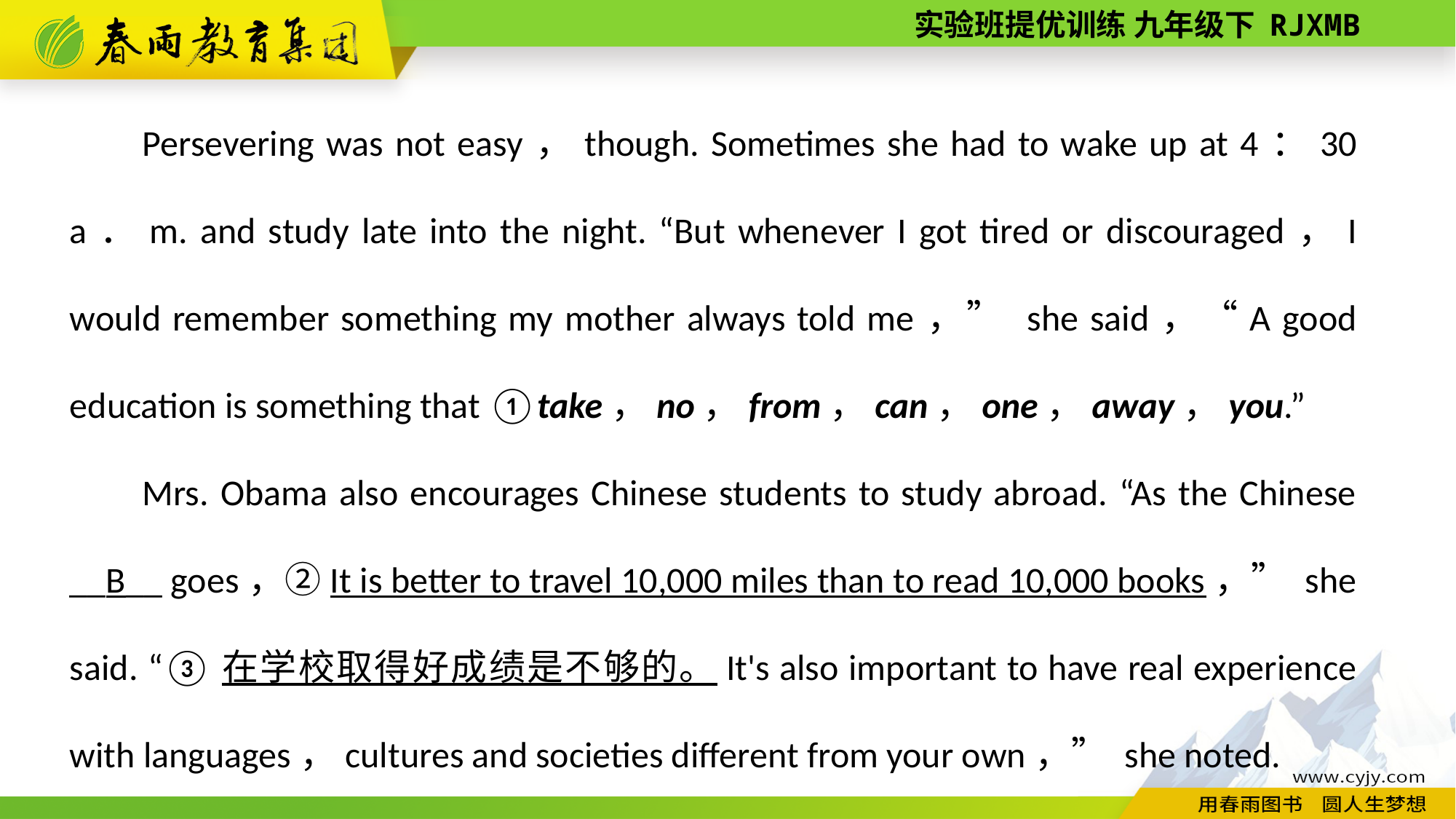

Persevering was not easy，though. Sometimes she had to wake up at 4：30 a．m. and study late into the night. “But whenever I got tired or discouraged，I would remember something my mother always told me，” she said，“A good education is something that ①take，no，from，can，one，away，you.”
Mrs. Obama also encourages Chinese students to study abroad. “As the Chinese __B__ goes，②It is better to travel 10,000 miles than to read 10,000 books，” she said. “③在学校取得好成绩是不够的。It's also important to have real experience with languages，cultures and societies different from your own，” she noted.